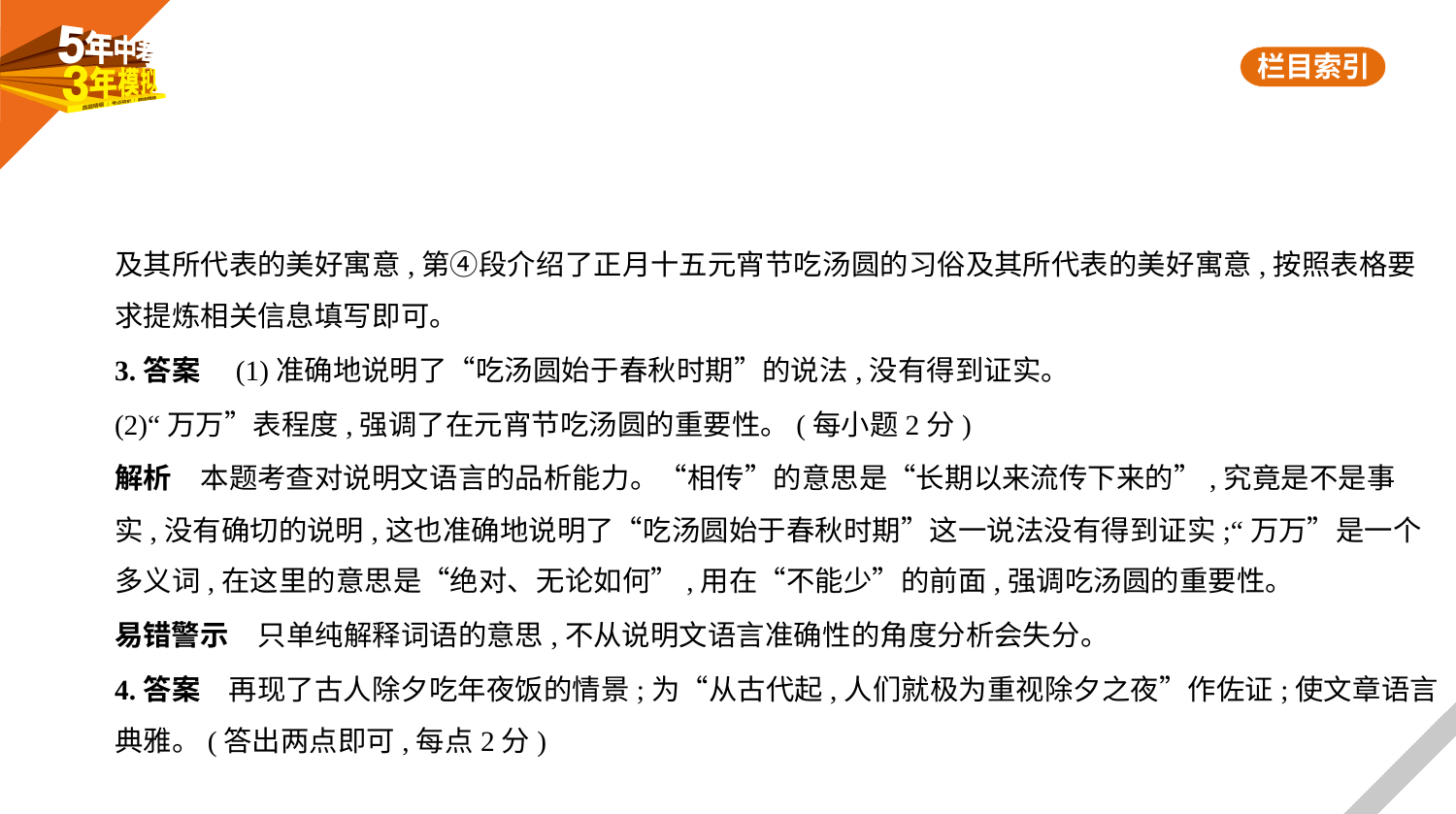

及其所代表的美好寓意,第④段介绍了正月十五元宵节吃汤圆的习俗及其所代表的美好寓意,按照表格要
求提炼相关信息填写即可。
3.答案　(1)准确地说明了“吃汤圆始于春秋时期”的说法,没有得到证实。
(2)“万万”表程度,强调了在元宵节吃汤圆的重要性。(每小题2分)
解析　本题考查对说明文语言的品析能力。“相传”的意思是“长期以来流传下来的”,究竟是不是事
实,没有确切的说明,这也准确地说明了“吃汤圆始于春秋时期”这一说法没有得到证实;“万万”是一个
多义词,在这里的意思是“绝对、无论如何”,用在“不能少”的前面,强调吃汤圆的重要性。
易错警示　只单纯解释词语的意思,不从说明文语言准确性的角度分析会失分。
4.答案　再现了古人除夕吃年夜饭的情景;为“从古代起,人们就极为重视除夕之夜”作佐证;使文章语言
典雅。(答出两点即可,每点2分)